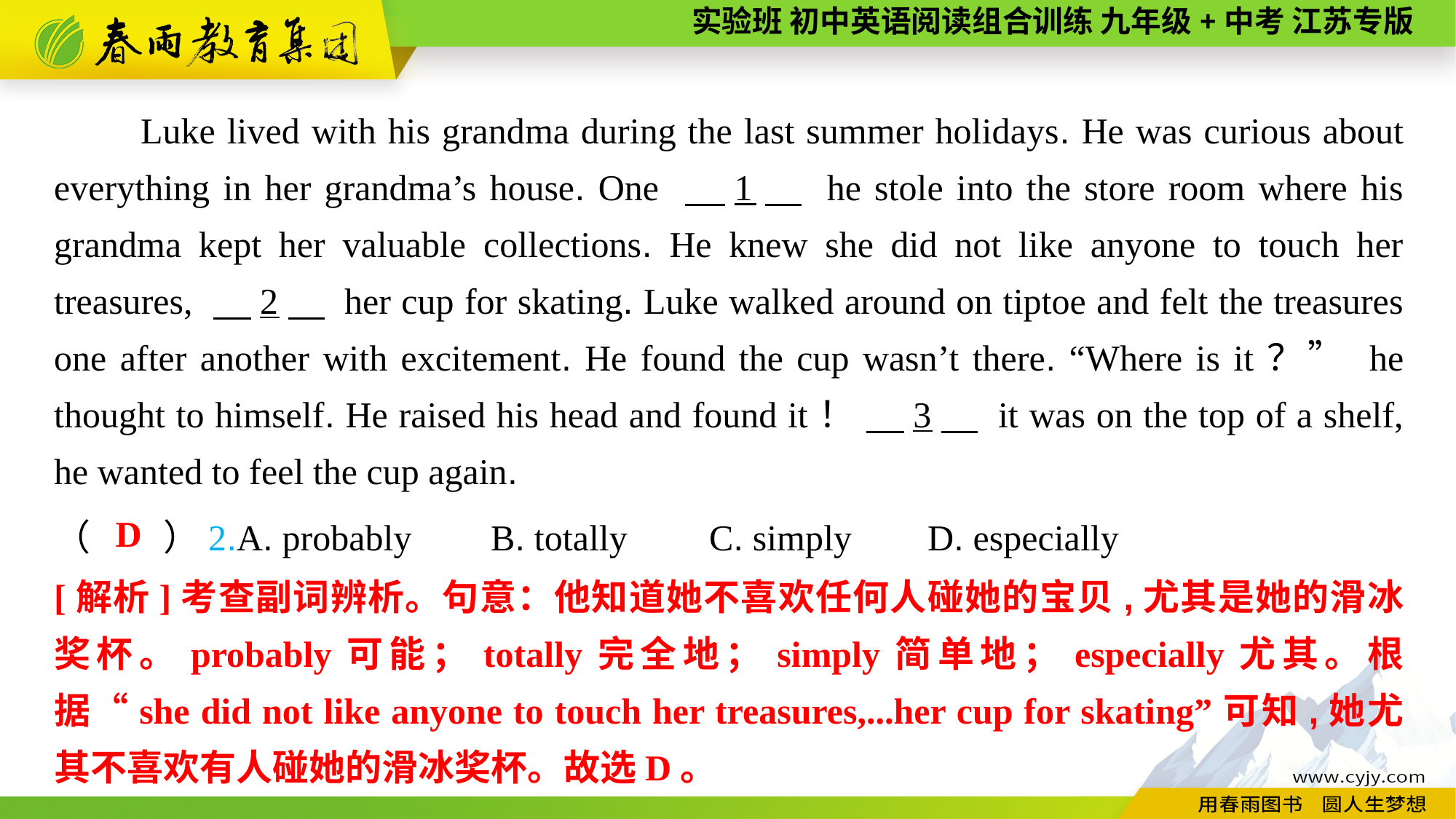

Luke lived with his grandma during the last summer holidays. He was curious about everything in her grandma’s house. One 　1　 he stole into the store room where his grandma kept her valuable collections. He knew she did not like anyone to touch her treasures, 　2　 her cup for skating. Luke walked around on tiptoe and felt the treasures one after another with excitement. He found the cup wasn’t there. “Where is it？” he thought to himself. He raised his head and found it！ 　3　 it was on the top of a shelf, he wanted to feel the cup again.
D
（　　）2.A. probably	B. totally	C. simply	D. especially
[解析]考查副词辨析。句意：他知道她不喜欢任何人碰她的宝贝,尤其是她的滑冰奖杯。probably可能；totally完全地；simply简单地；especially尤其。根据“she did not like anyone to touch her treasures,...her cup for skating”可知,她尤其不喜欢有人碰她的滑冰奖杯。故选D。